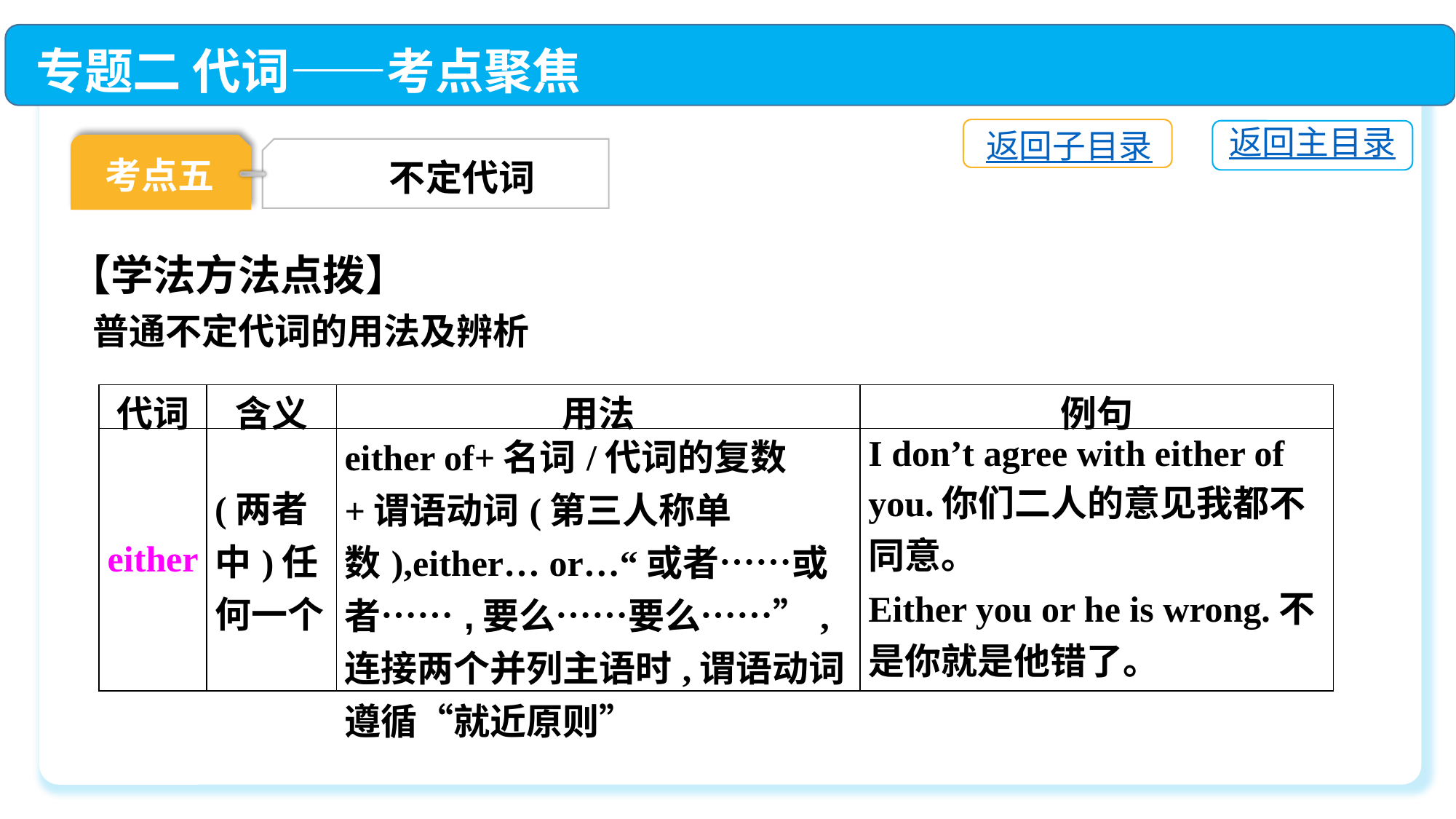

专题二 代词——考点聚焦

返回子目录
返回主目录
考点五
不定代词

【学法方法点拨】

普通不定代词的用法及辨析
| 代词 | 含义 | 用法 | 例句 |
| --- | --- | --- | --- |
| either | (两者中)任何一个 | either of+名词/代词的复数+谓语动词(第三人称单数),either… or…“或者……或者……,要么……要么……”,连接两个并列主语时,谓语动词遵循“就近原则” | I don’t agree with either of you.你们二人的意见我都不同意。 Either you or he is wrong.不是你就是他错了。 |